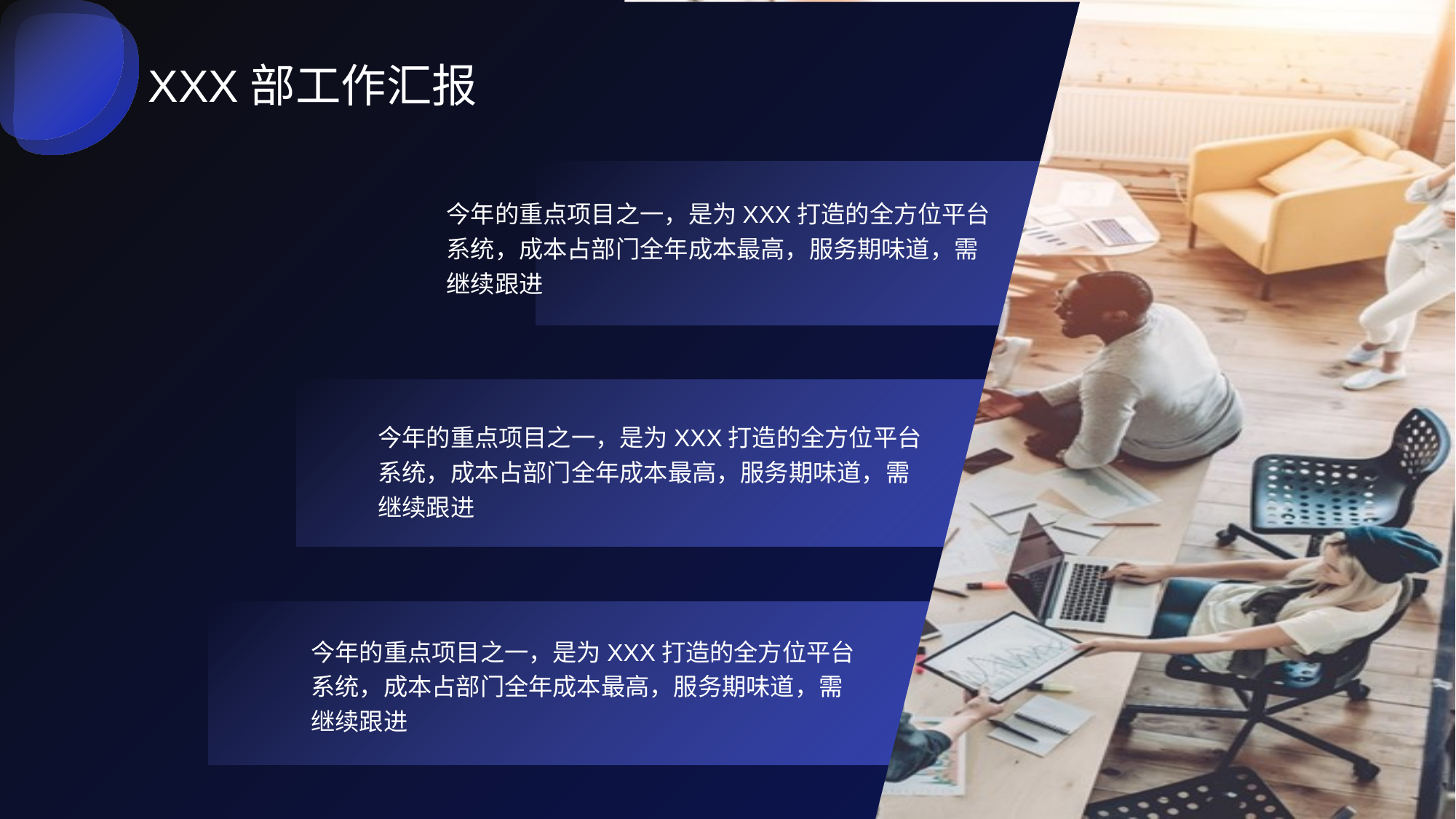

XXX部工作汇报

今年的重点项目之一，是为XXX打造的全方位平台系统，成本占部门全年成本最高，服务期味道，需继续跟进

今年的重点项目之一，是为XXX打造的全方位平台系统，成本占部门全年成本最高，服务期味道，需继续跟进

今年的重点项目之一，是为XXX打造的全方位平台系统，成本占部门全年成本最高，服务期味道，需继续跟进